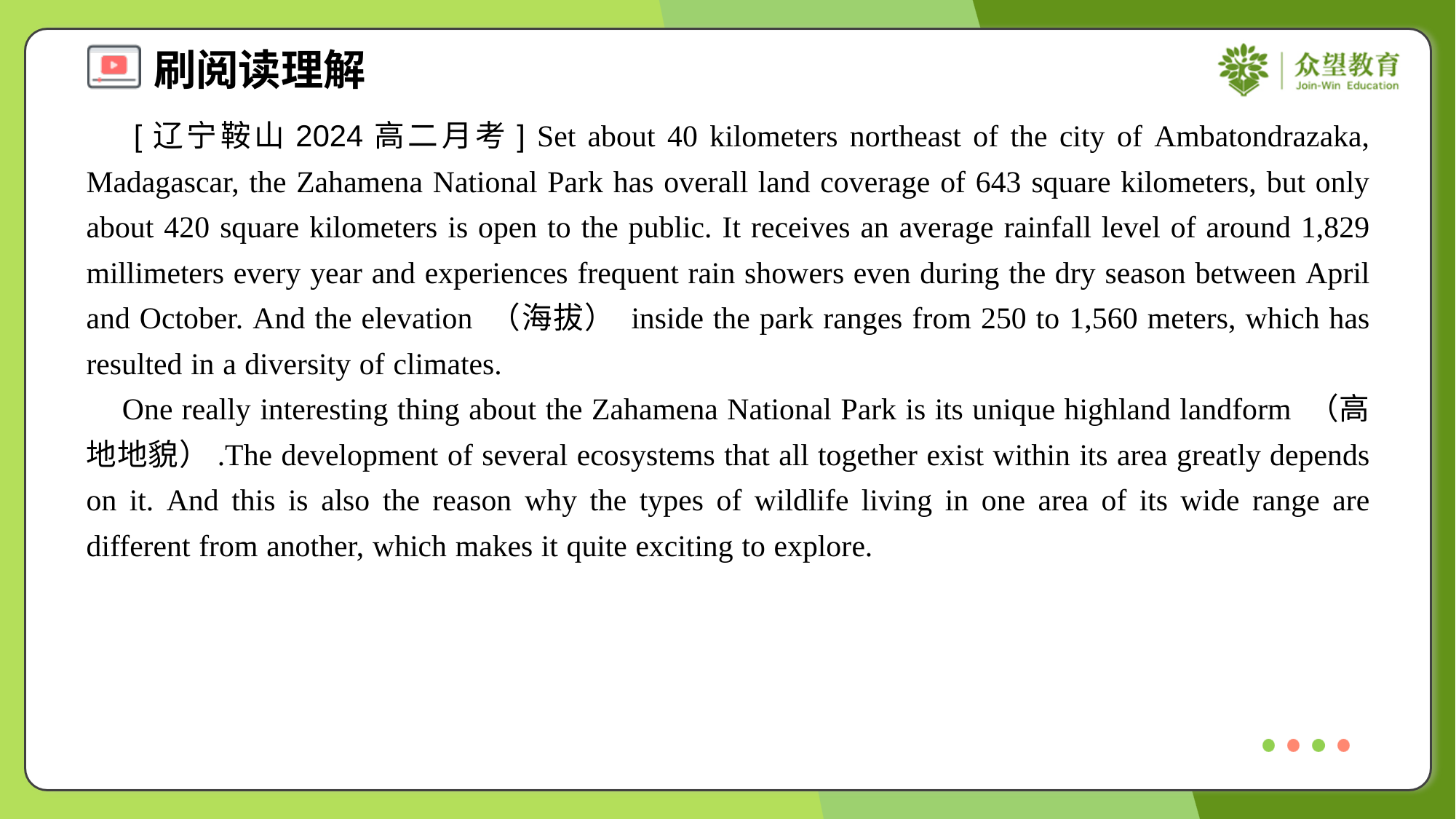

[辽宁鞍山2024高二月考] Set about 40 kilometers northeast of the city of Ambatondrazaka, Madagascar, the Zahamena National Park has overall land coverage of 643 square kilometers, but only about 420 square kilometers is open to the public. It receives an average rainfall level of around 1,829 millimeters every year and experiences frequent rain showers even during the dry season between April and October. And the elevation （海拔） inside the park ranges from 250 to 1,560 meters, which has resulted in a diversity of climates.
    One really interesting thing about the Zahamena National Park is its unique highland landform （高地地貌）.The development of several ecosystems that all together exist within its area greatly depends on it. And this is also the reason why the types of wildlife living in one area of its wide range are different from another, which makes it quite exciting to explore.